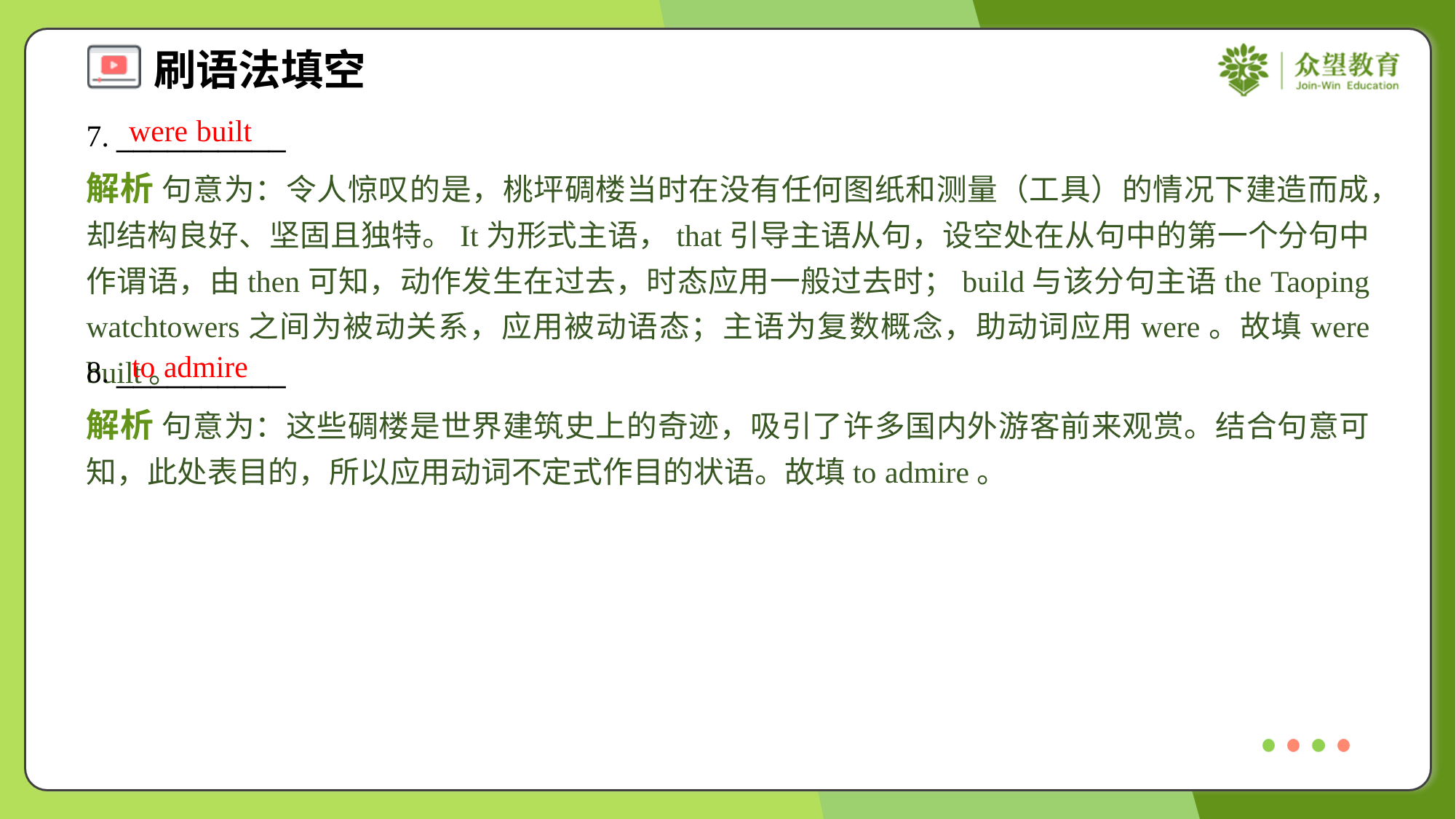

were built
7. __________
解析 句意为：令人惊叹的是，桃坪碉楼当时在没有任何图纸和测量（工具）的情况下建造而成，却结构良好、坚固且独特。It为形式主语，that引导主语从句，设空处在从句中的第一个分句中作谓语，由then可知，动作发生在过去，时态应用一般过去时；build与该分句主语the Taoping watchtowers之间为被动关系，应用被动语态；主语为复数概念，助动词应用were。故填were built。
to admire
8. __________
解析 句意为：这些碉楼是世界建筑史上的奇迹，吸引了许多国内外游客前来观赏。结合句意可知，此处表目的，所以应用动词不定式作目的状语。故填to admire。